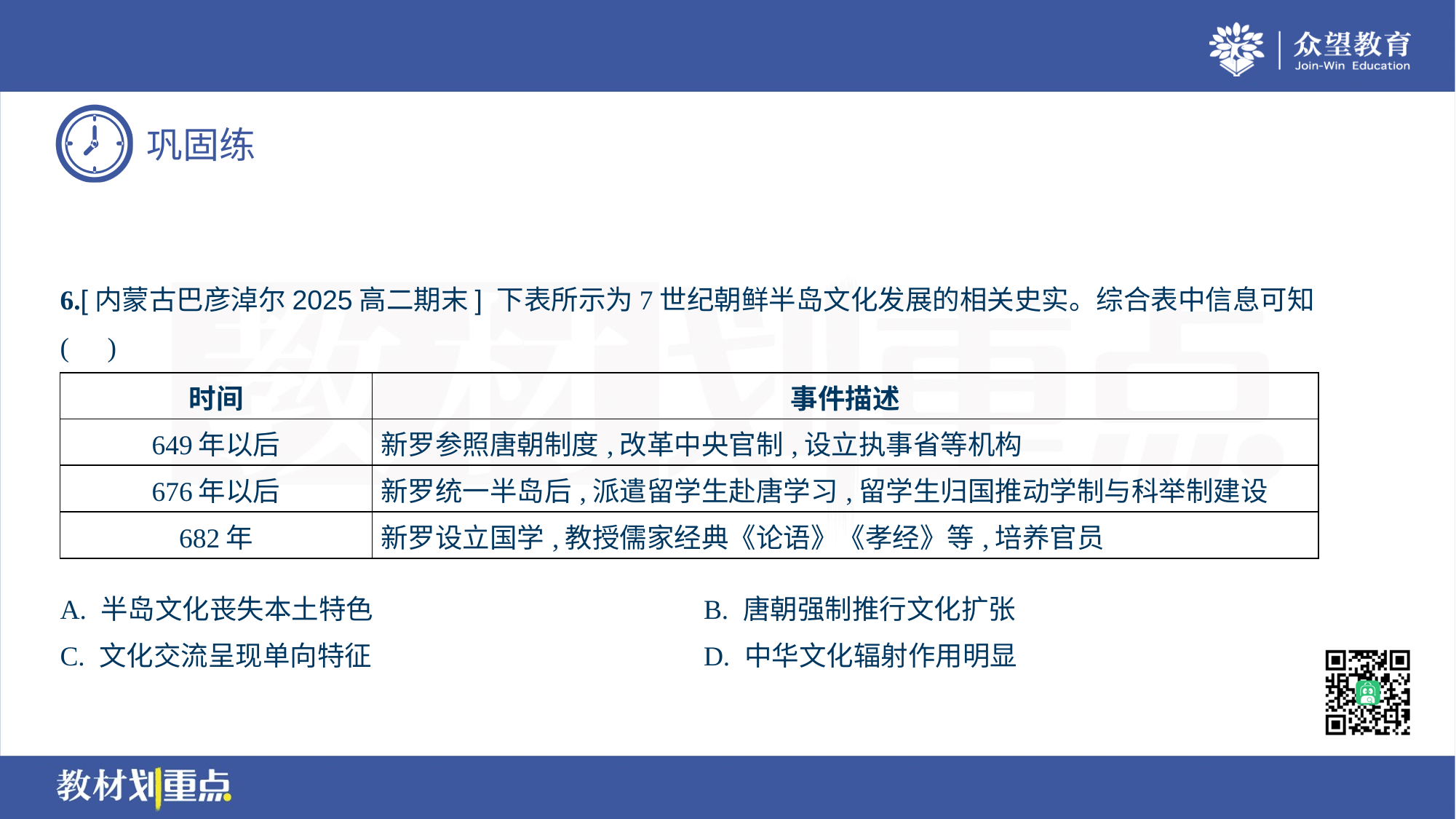

6.[内蒙古巴彦淖尔2025高二期末] 下表所示为7世纪朝鲜半岛文化发展的相关史实。综合表中信息可知
(     )
| 时间 | 事件描述 |
| --- | --- |
| 649年以后 | 新罗参照唐朝制度,改革中央官制,设立执事省等机构 |
| 676年以后 | 新罗统一半岛后,派遣留学生赴唐学习,留学生归国推动学制与科举制建设 |
| 682年 | 新罗设立国学,教授儒家经典《论语》《孝经》等,培养官员 |
A. 半岛文化丧失本土特色	B. 唐朝强制推行文化扩张
C. 文化交流呈现单向特征	D. 中华文化辐射作用明显